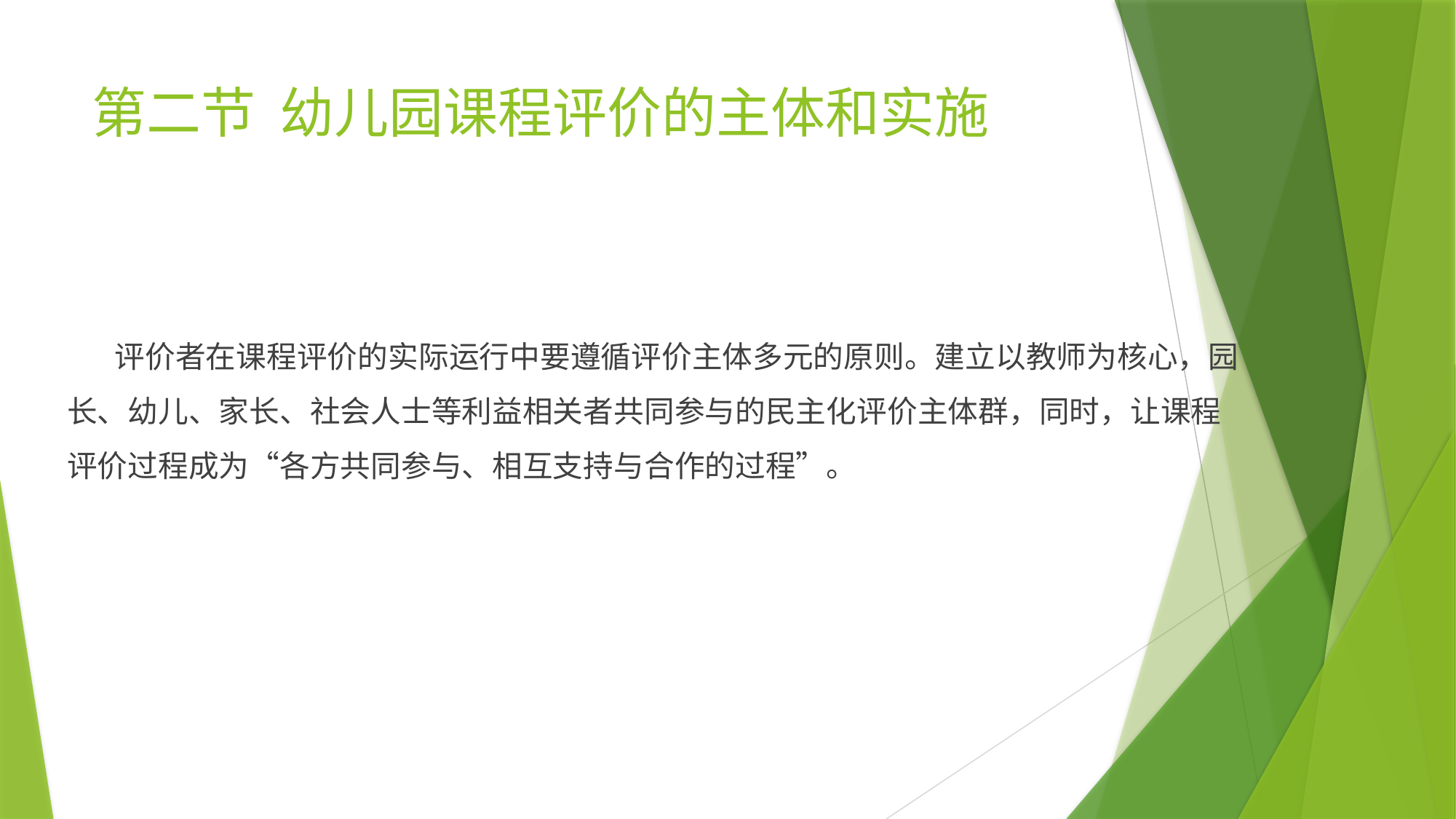

# 第二节  幼儿园课程评价的主体和实施
      评价者在课程评价的实际运行中要遵循评价主体多元的原则。建立以教师为核心，园长、幼儿、家长、社会人士等利益相关者共同参与的民主化评价主体群，同时，让课程评价过程成为“各方共同参与、相互支持与合作的过程”。